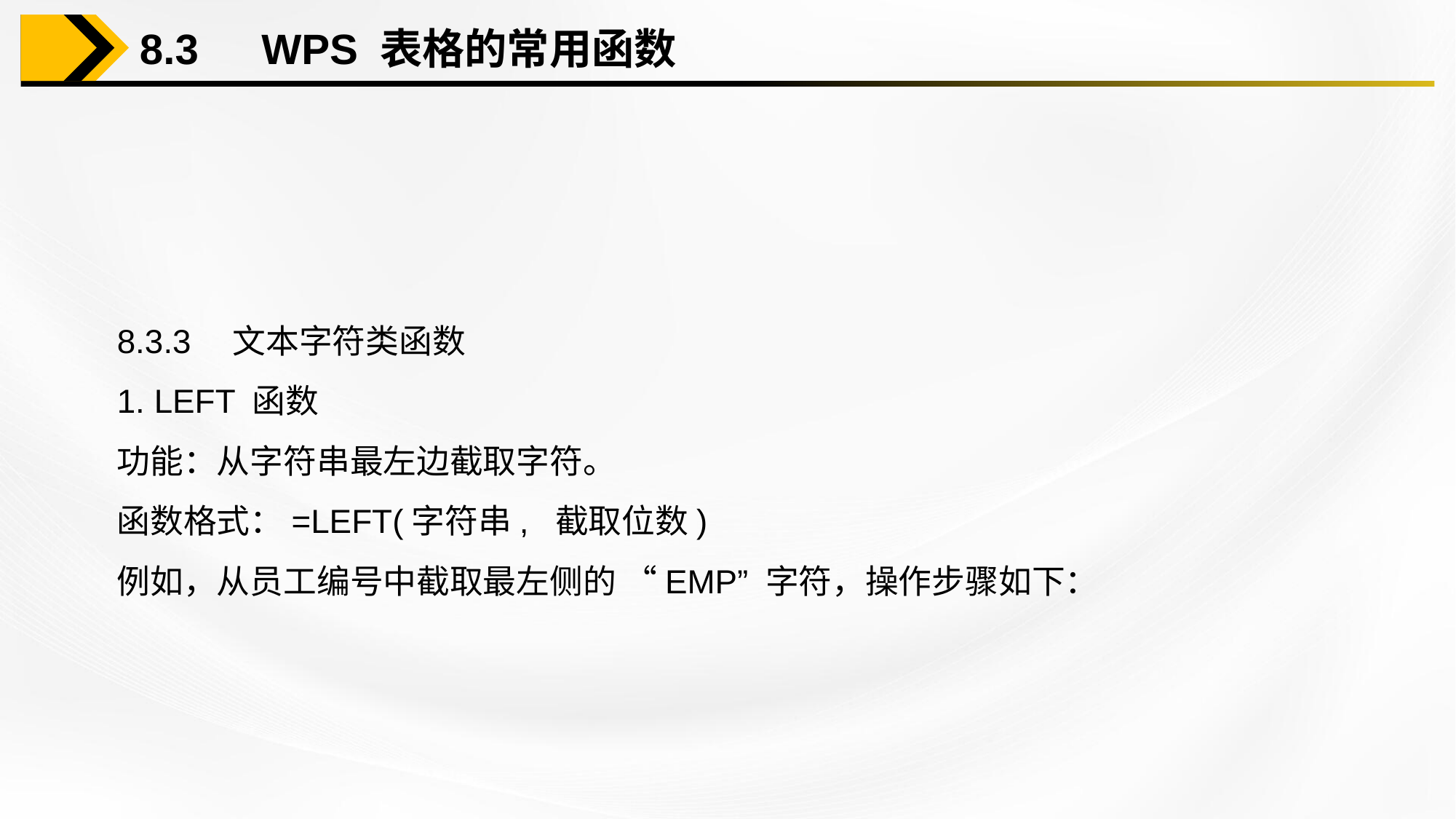

8.3　WPS 表格的常用函数
8.3.3　文本字符类函数
1. LEFT 函数
功能：从字符串最左边截取字符。
函数格式：=LEFT(字符串,  截取位数)
例如，从员工编号中截取最左侧的 “EMP” 字符，操作步骤如下：